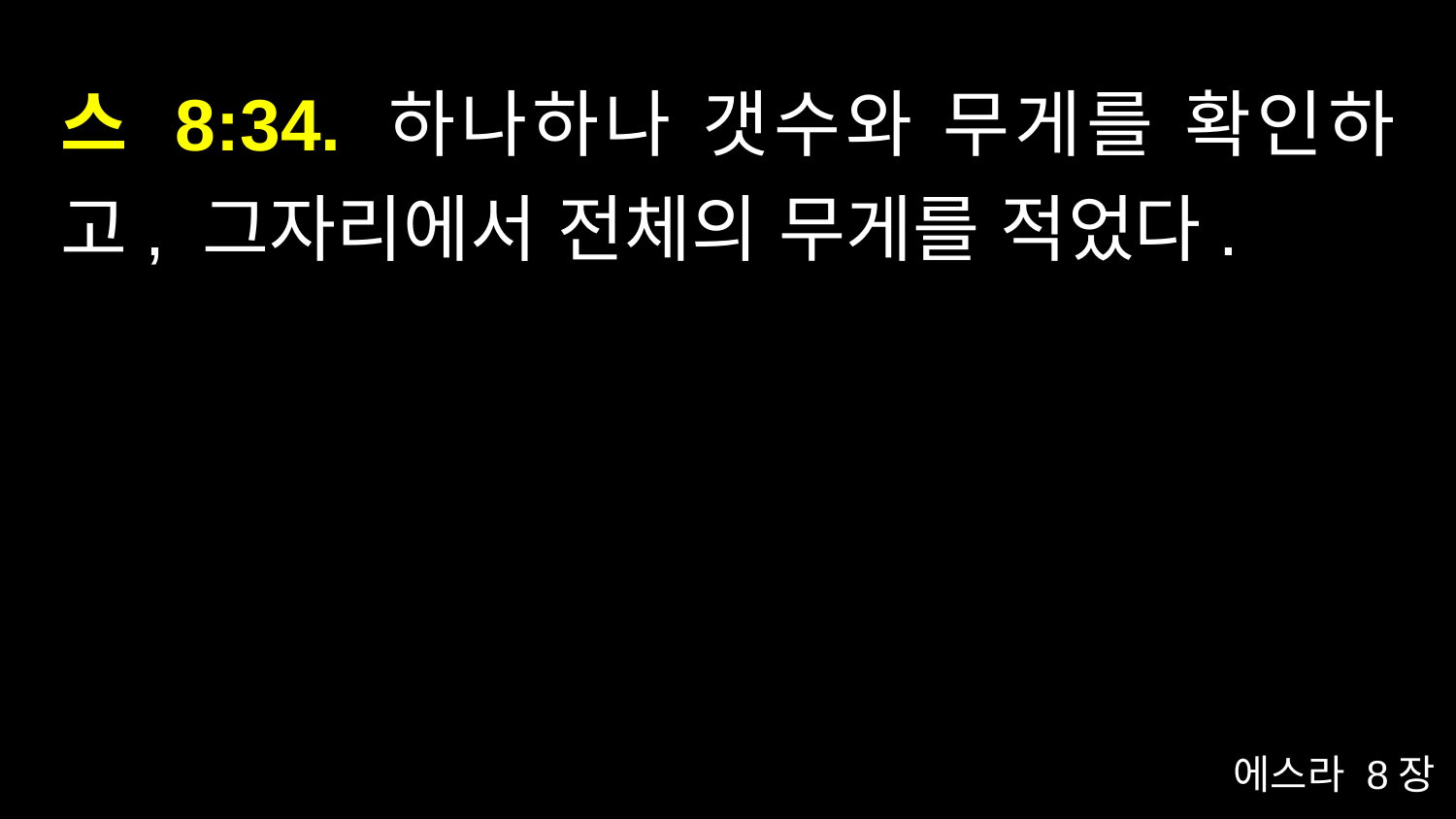

# 스 8:34. 하나하나 갯수와 무게를 확인하고, 그자리에서 전체의 무게를 적었다.
에스라 8장